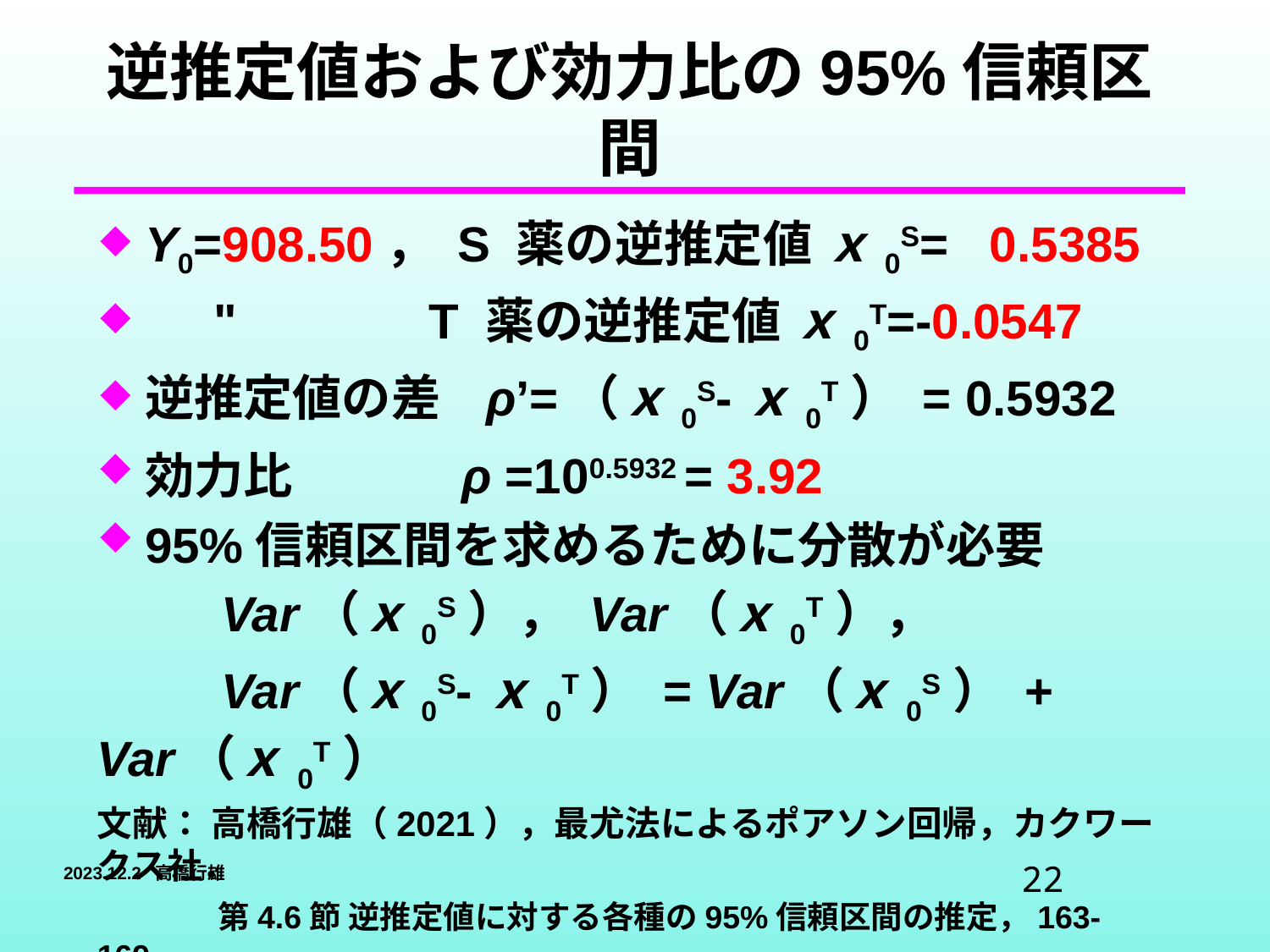

# 逆推定値および効力比の95%信頼区間
Y0=908.50， S 薬の逆推定値 ｘ0S=   0.5385
     "              T 薬の逆推定値 ｘ0T=‐0.0547
逆推定値の差   ρ’=（ｘ0S‐ｘ0T） = 0.5932
効力比              ρ =100.5932 = 3.92
95%信頼区間を求めるために分散が必要
         Var（ｘ0S）， Var（ｘ0T），
         Var（ｘ0S‐ｘ0T） = Var（ｘ0S） + Var（ｘ0T）
文献： 高橋行雄（2021），最尤法によるポアソン回帰，カクワークス社．
              第4.6節 逆推定値に対する各種の95%信頼区間の推定，163-169．
                第4.7節 JMP による回帰分析と逆推定，170-174．